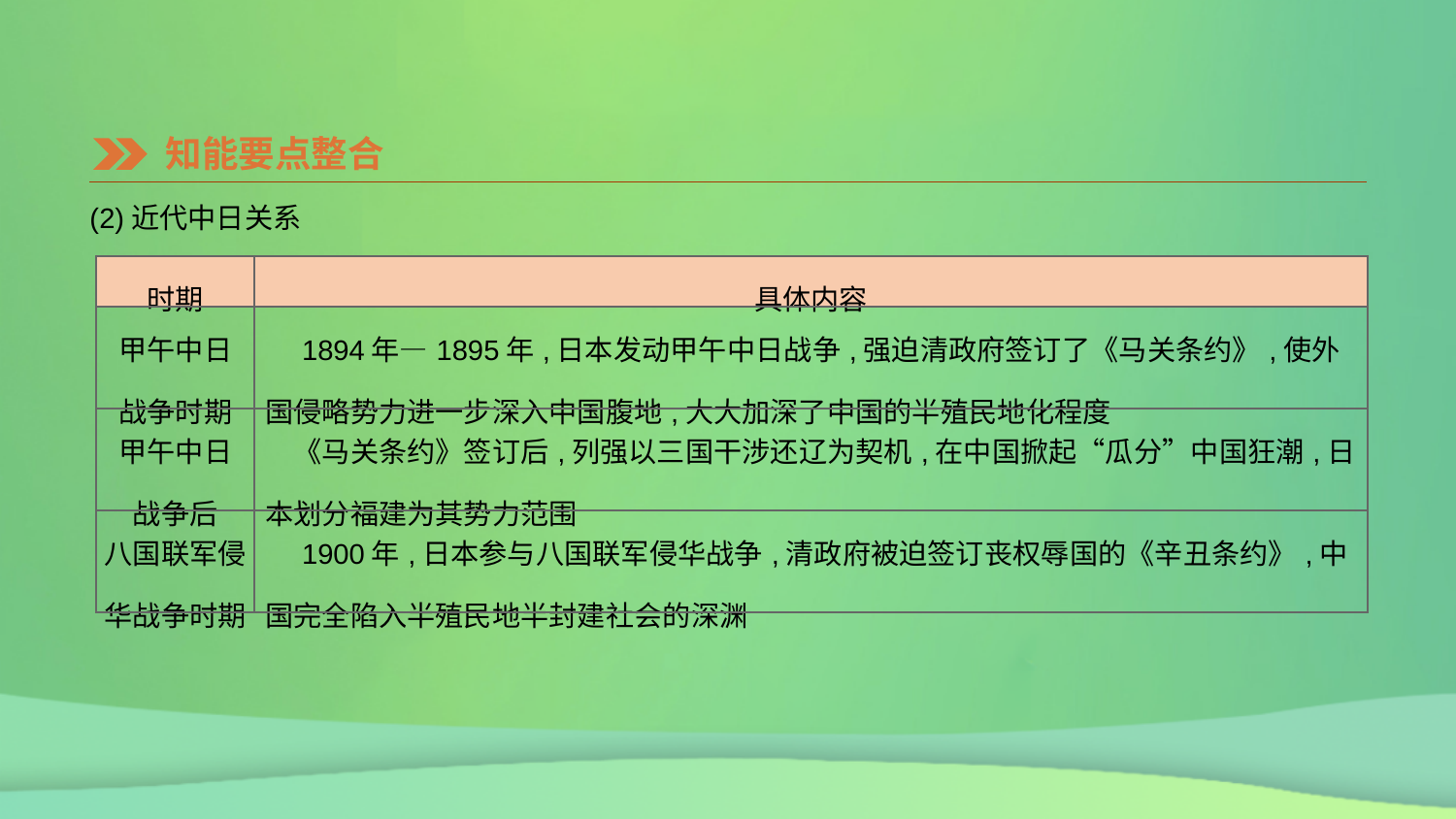

知能要点整合

(2)近代中日关系
| 时期 | 具体内容 |
| --- | --- |
| 甲午中日 战争时期 | 1894年—1895年,日本发动甲午中日战争,强迫清政府签订了《马关条约》,使外国侵略势力进一步深入中国腹地,大大加深了中国的半殖民地化程度 |
| 甲午中日 战争后 | 《马关条约》签订后,列强以三国干涉还辽为契机,在中国掀起“瓜分”中国狂潮,日本划分福建为其势力范围 |
| 八国联军侵 华战争时期 | 1900年,日本参与八国联军侵华战争,清政府被迫签订丧权辱国的《辛丑条约》,中国完全陷入半殖民地半封建社会的深渊 |